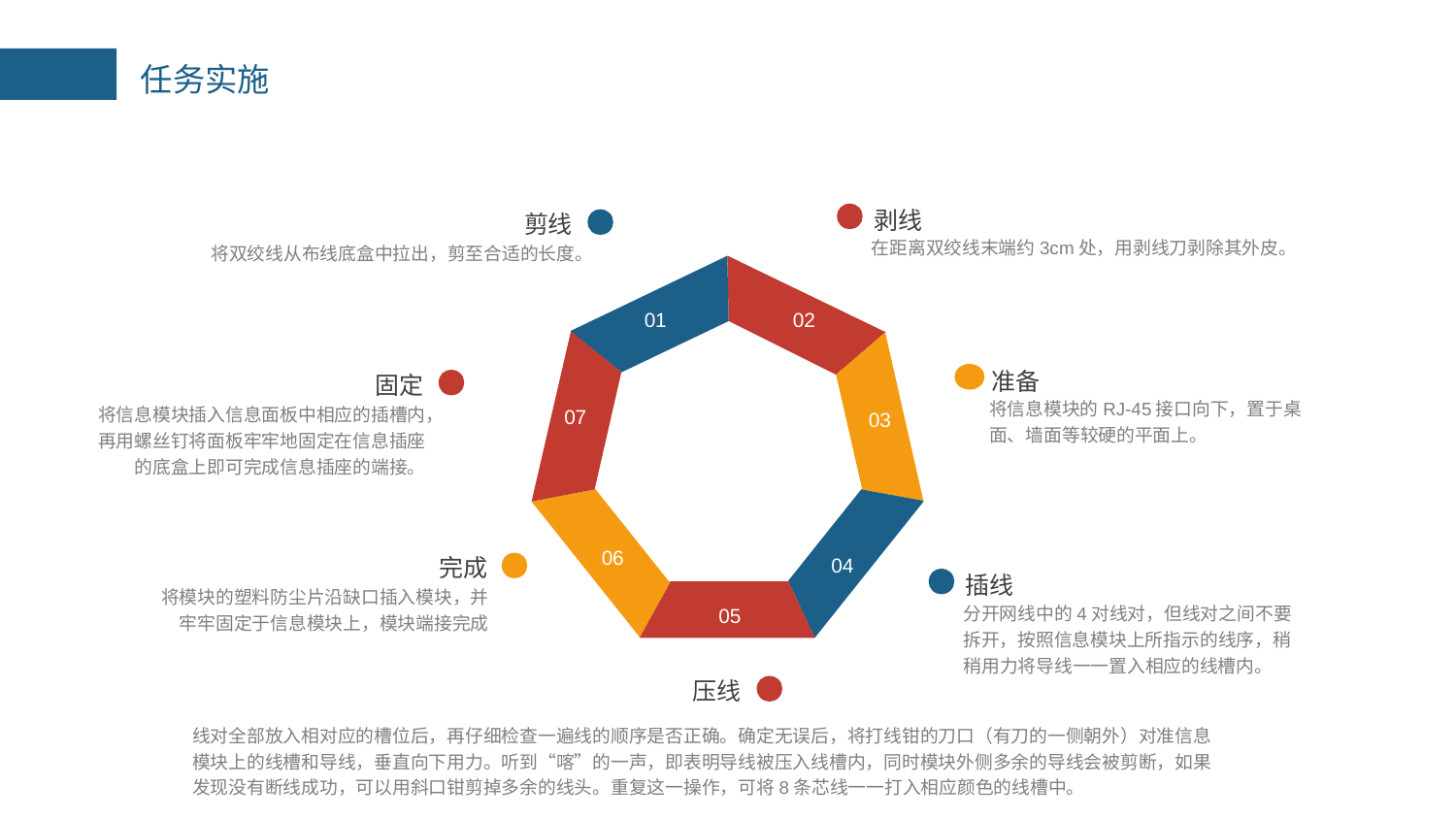

剥线

剪线
在距离双绞线末端约3cm处，用剥线刀剥除其外皮。
将双绞线从布线底盒中拉出，剪至合适的长度。

02
01

准备

固定
将信息模块的RJ-45接口向下，置于桌面、墙面等较硬的平面上。
07
将信息模块插入信息面板中相应的插槽内，再用螺丝钉将面板牢牢地固定在信息插座的底盒上即可完成信息插座的端接。
03
06
04

完成

插线
将模块的塑料防尘片沿缺口插入模块，并牢牢固定于信息模块上，模块端接完成
05
分开网线中的4对线对，但线对之间不要拆开，按照信息模块上所指示的线序，稍稍用力将导线一一置入相应的线槽内。

压线
线对全部放入相对应的槽位后，再仔细检查一遍线的顺序是否正确。确定无误后，将打线钳的刀口（有刀的一侧朝外）对准信息模块上的线槽和导线，垂直向下用力。听到“喀”的一声，即表明导线被压入线槽内，同时模块外侧多余的导线会被剪断，如果发现没有断线成功，可以用斜口钳剪掉多余的线头。重复这一操作，可将8条芯线一一打入相应颜色的线槽中。